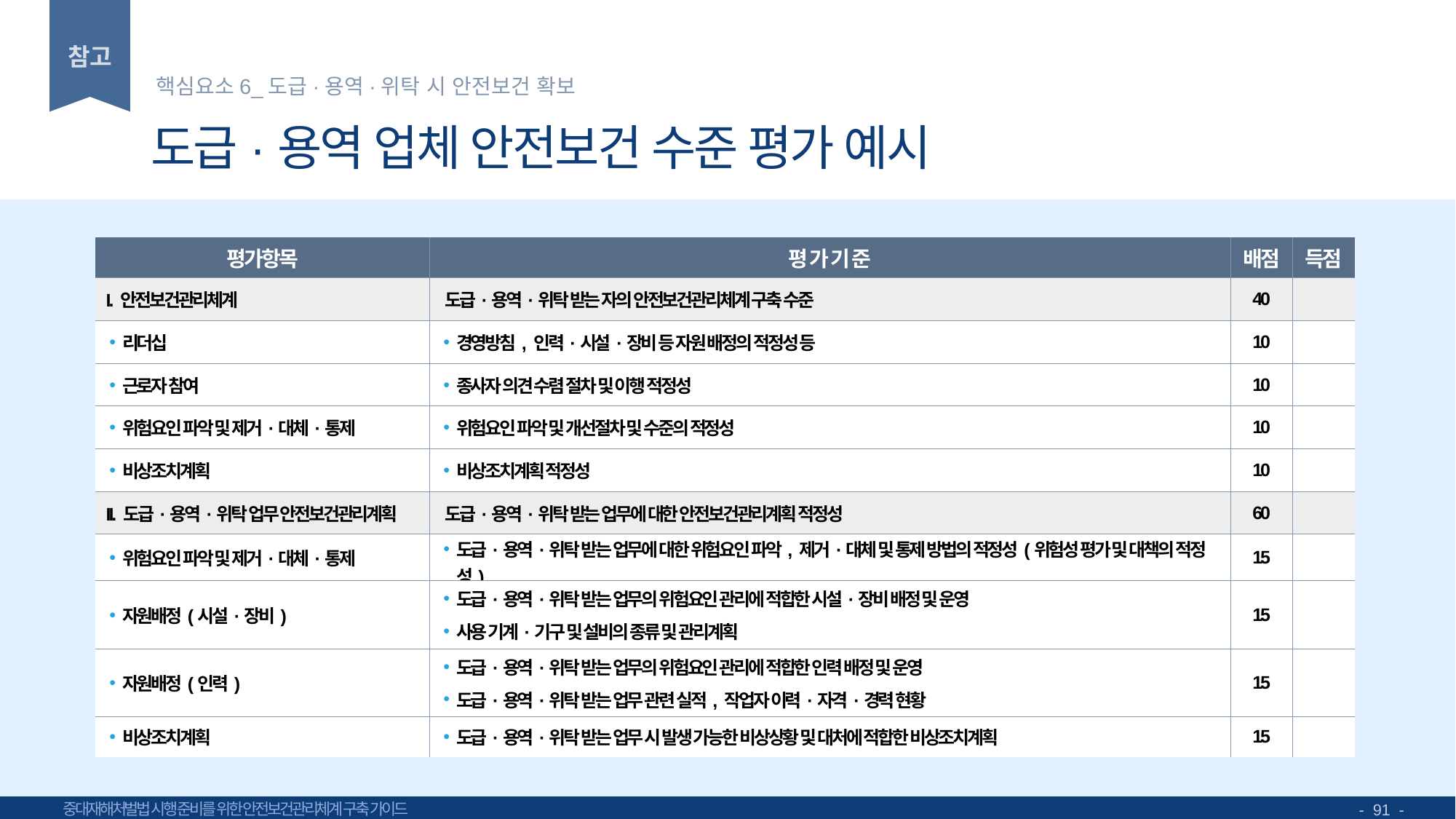

핵심요소6_도급·용역·위탁 시 안전보건 확보
# 도급·용역 업체 안전보건 수준 평가 예시
| 평가항목 | 평 가 기 준 | 배점 | 득점 |
| --- | --- | --- | --- |
| I. 안전보건관리체계 | 도급·용역·위탁 받는 자의 안전보건관리체계 구축 수준 | 40 |  |
| 리더십 | 경영방침, 인력·시설·장비 등 자원 배정의 적정성 등 | 10 |  |
| 근로자 참여 | 종사자 의견 수렴 절차 및 이행 적정성 | 10 |  |
| 위험요인 파악 및 제거·대체·통제 | 위험요인 파악 및 개선절차 및 수준의 적정성 | 10 |  |
| 비상조치계획 | 비상조치계획 적정성 | 10 |  |
| II. 도급·용역·위탁 업무 안전보건관리계획 | 도급·용역·위탁 받는 업무에 대한 안전보건관리계획 적정성 | 60 |  |
| 위험요인 파악 및 제거·대체·통제 | 도급·용역·위탁 받는 업무에 대한 위험요인 파악, 제거·대체 및 통제 방법의 적정성(위험성 평가 및 대책의 적정성) | 15 |  |
| 자원배정(시설·장비) | 도급·용역·위탁 받는 업무의 위험요인 관리에 적합한 시설·장비 배정 및 운영 사용 기계·기구 및 설비의 종류 및 관리계획 | 15 |  |
| 자원배정(인력) | 도급·용역·위탁 받는 업무의 위험요인 관리에 적합한 인력 배정 및 운영 도급·용역·위탁 받는 업무 관련 실적, 작업자 이력·자격·경력 현황 | 15 |  |
| 비상조치계획 | 도급·용역·위탁 받는 업무 시 발생 가능한 비상상황 및 대처에 적합한 비상조치계획 | 15 |  |
-  91  -